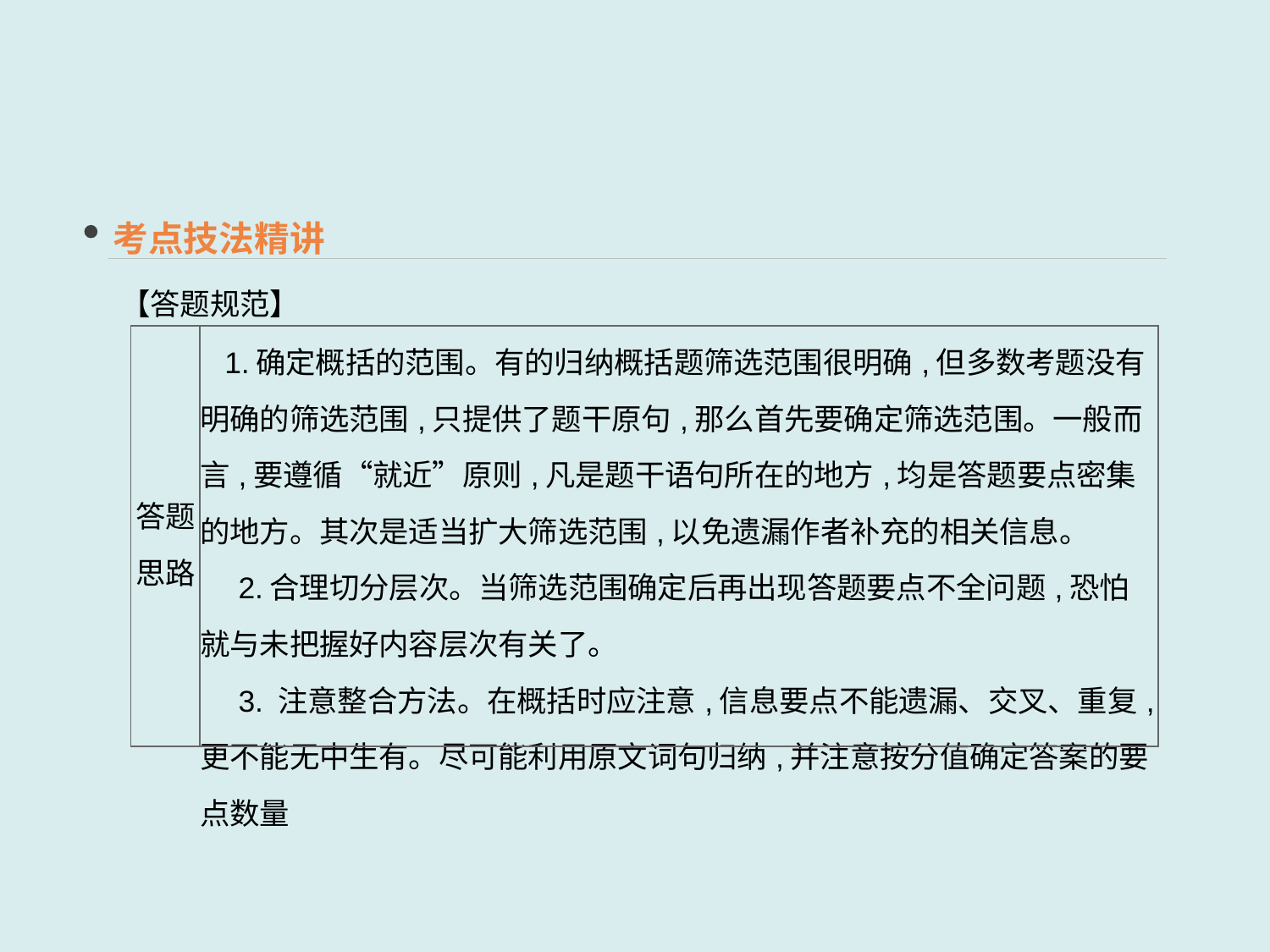

考点技法精讲

【答题规范】
| 答题 思路 | 1.确定概括的范围。有的归纳概括题筛选范围很明确,但多数考题没有明确的筛选范围,只提供了题干原句,那么首先要确定筛选范围。一般而言,要遵循“就近”原则,凡是题干语句所在的地方,均是答题要点密集的地方。其次是适当扩大筛选范围,以免遗漏作者补充的相关信息。 　2.合理切分层次。当筛选范围确定后再出现答题要点不全问题,恐怕就与未把握好内容层次有关了。 　3. 注意整合方法。在概括时应注意,信息要点不能遗漏、交叉、重复,更不能无中生有。尽可能利用原文词句归纳,并注意按分值确定答案的要点数量 |
| --- | --- |